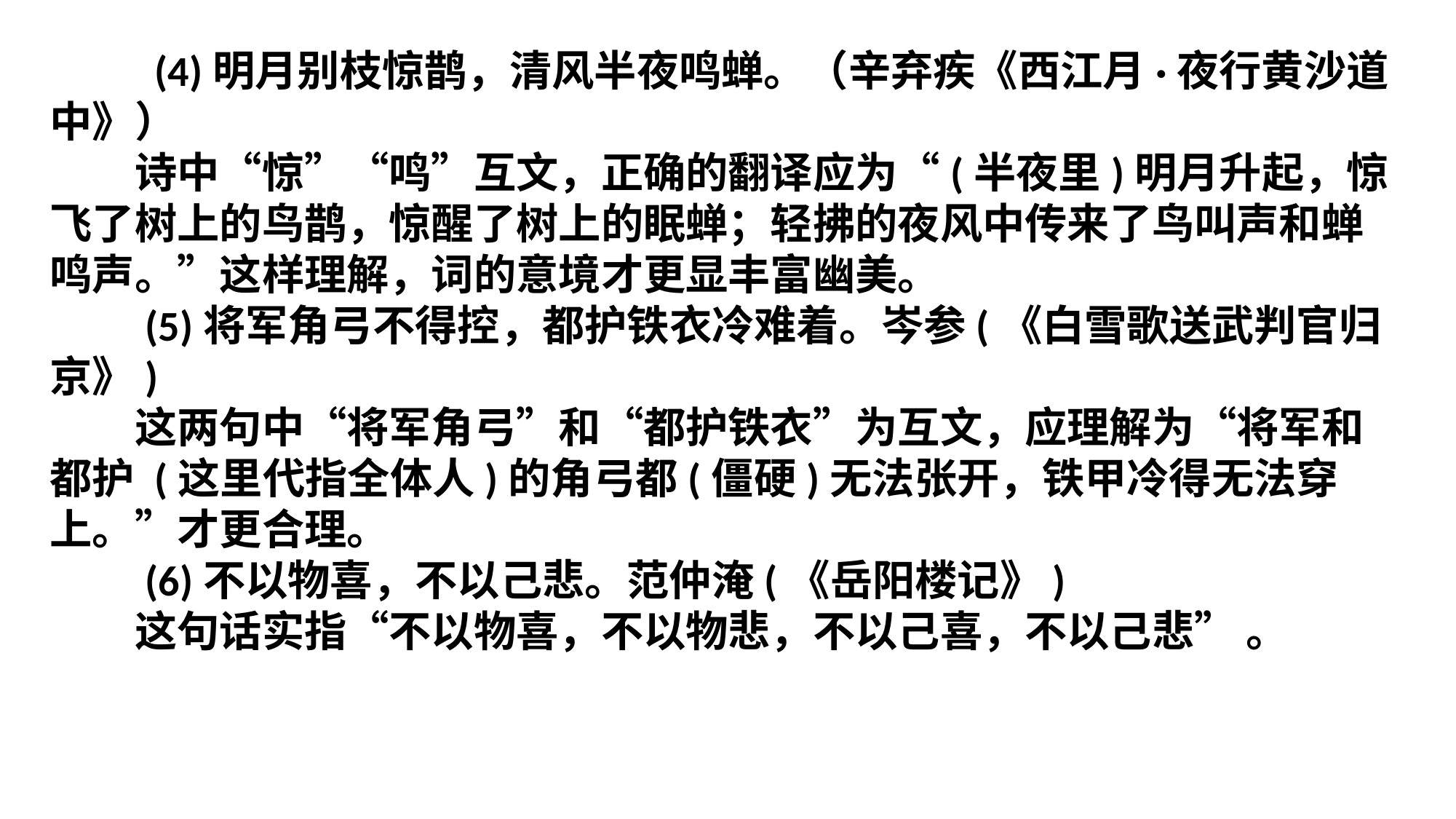

(4)明月别枝惊鹊，清风半夜鸣蝉。（辛弃疾《西江月·夜行黄沙道中》）
　　诗中“惊”“鸣”互文，正确的翻译应为“(半夜里)明月升起，惊飞了树上的鸟鹊，惊醒了树上的眠蝉；轻拂的夜风中传来了鸟叫声和蝉鸣声。”这样理解，词的意境才更显丰富幽美。
　　(5)将军角弓不得控，都护铁衣冷难着。岑参(《白雪歌送武判官归京》)
　　这两句中“将军角弓”和“都护铁衣”为互文，应理解为“将军和都护 (这里代指全体人)的角弓都(僵硬)无法张开，铁甲冷得无法穿上。”才更合理。
　　(6)不以物喜，不以己悲。范仲淹(《岳阳楼记》)
　　这句话实指“不以物喜，不以物悲，不以己喜，不以己悲” 。